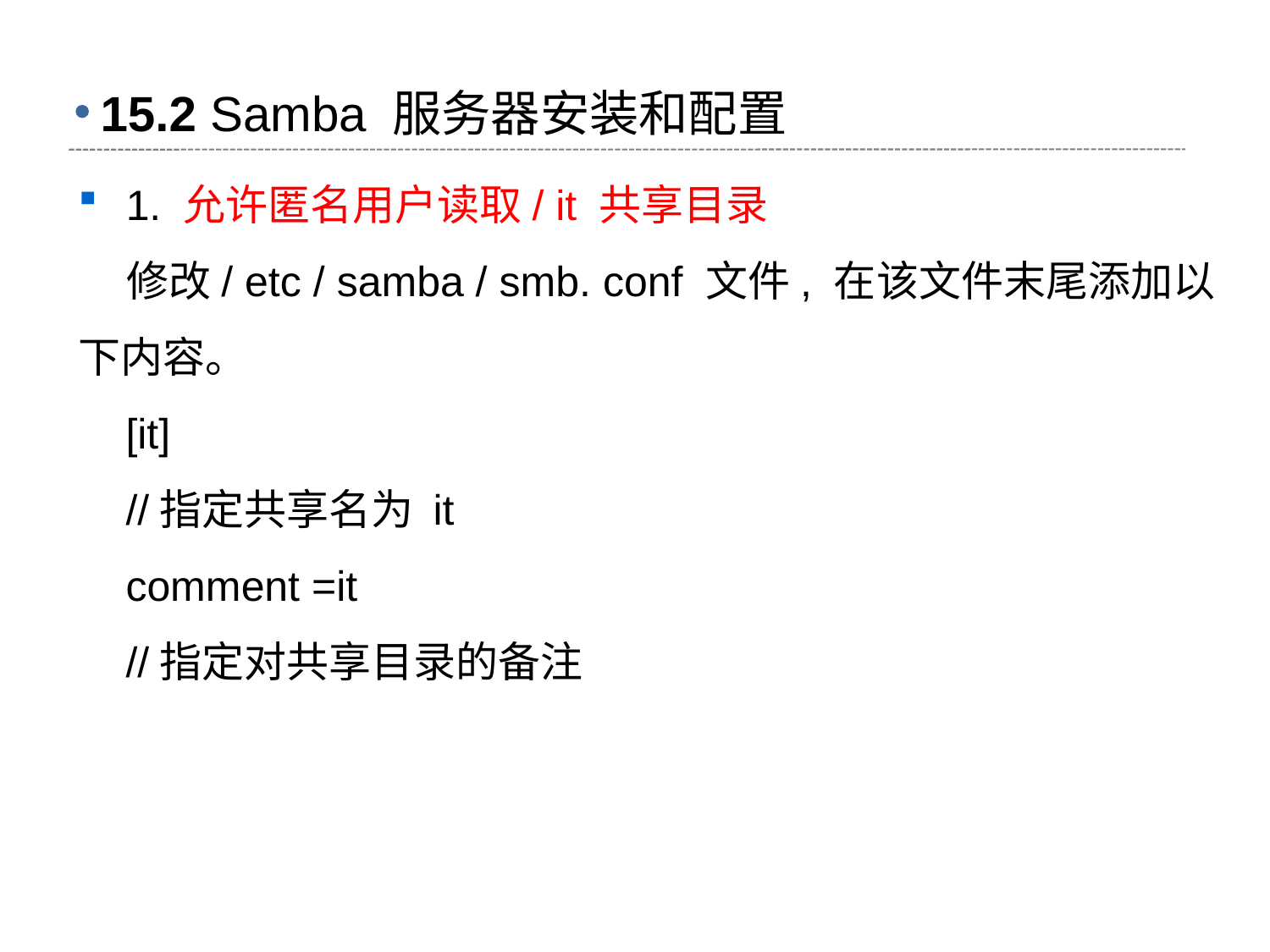

# 15.2 Samba 服务器安装和配置
1. 允许匿名用户读取/ it 共享目录
    修改/ etc / samba / smb. conf 文件, 在该文件末尾添加以下内容。
    [it]
    //指定共享名为 it
    comment =it
    //指定对共享目录的备注